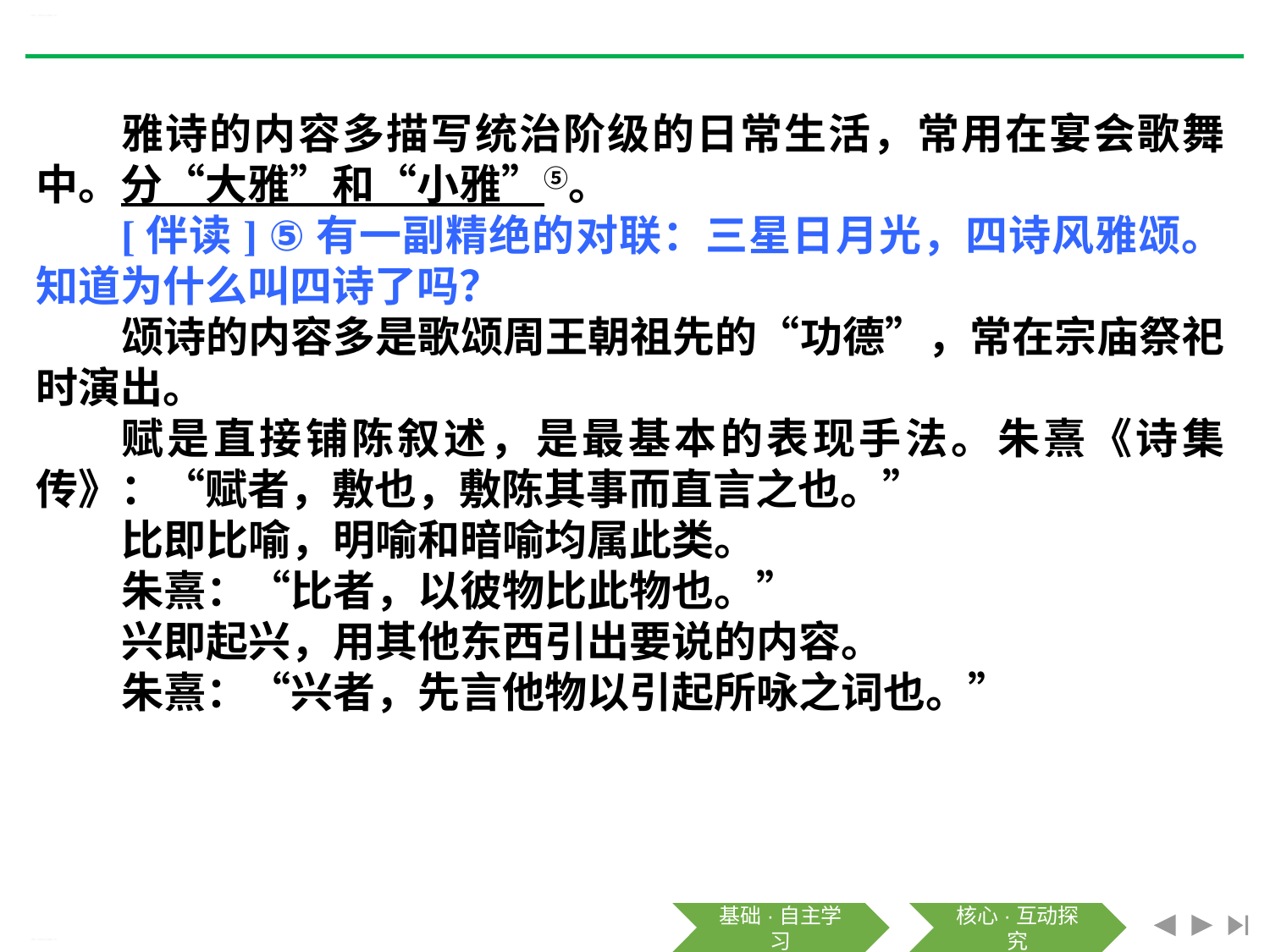

《芣苢》《文氏外孙入村收麦》PPT
雅诗的内容多描写统治阶级的日常生活，常用在宴会歌舞中。分“大雅”和“小雅”⑤。
[伴读] ⑤有一副精绝的对联：三星日月光，四诗风雅颂。知道为什么叫四诗了吗？
颂诗的内容多是歌颂周王朝祖先的“功德”，常在宗庙祭祀时演出。
赋是直接铺陈叙述，是最基本的表现手法。朱熹《诗集传》：“赋者，敷也，敷陈其事而直言之也。”
比即比喻，明喻和暗喻均属此类。
朱熹：“比者，以彼物比此物也。”
兴即起兴，用其他东西引出要说的内容。
朱熹：“兴者，先言他物以引起所咏之词也。”
《芣苢》《文氏外孙入村收麦》PPT